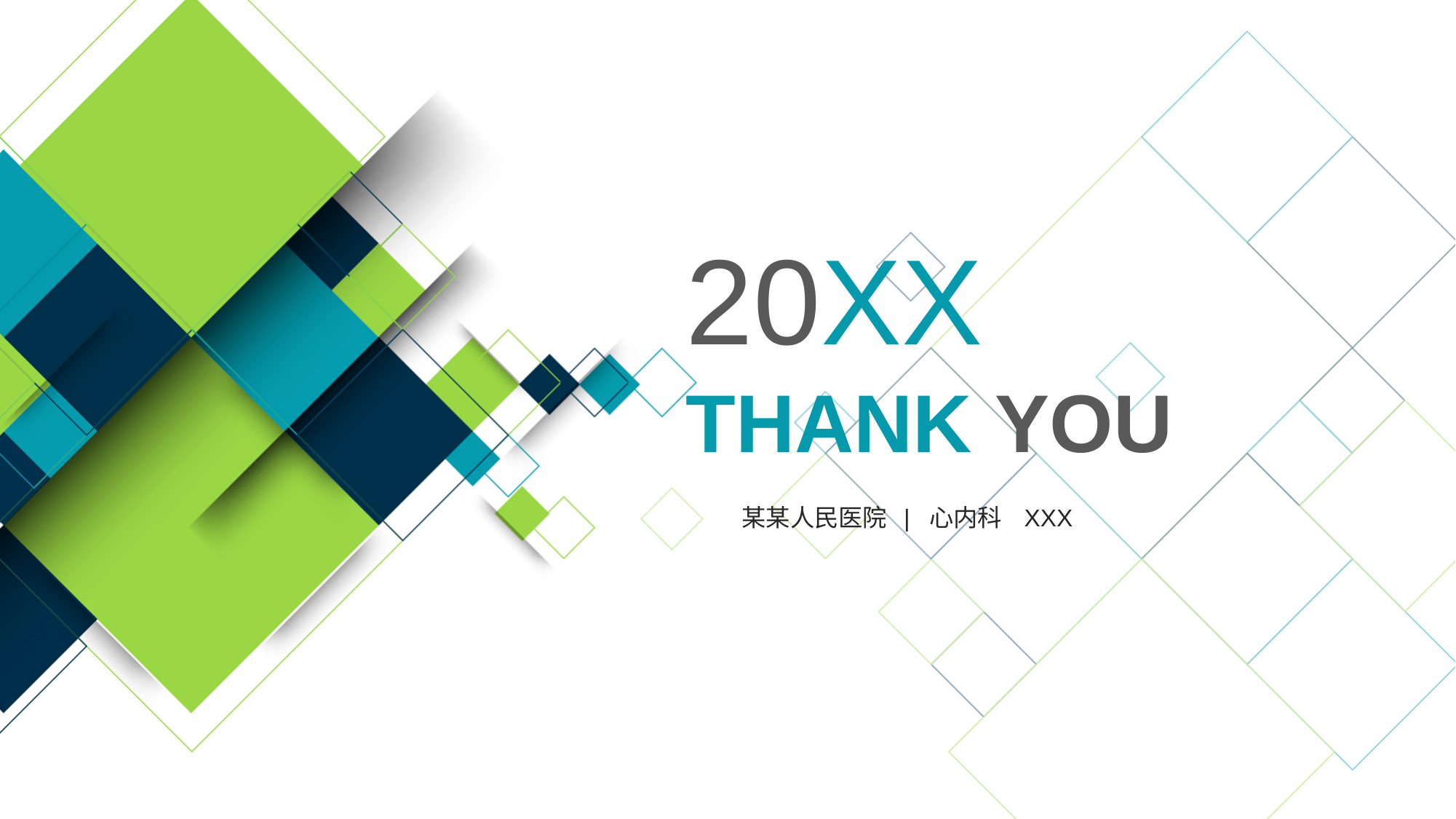

20XX
Thank you
某某人民医院  |  心内科   XXX